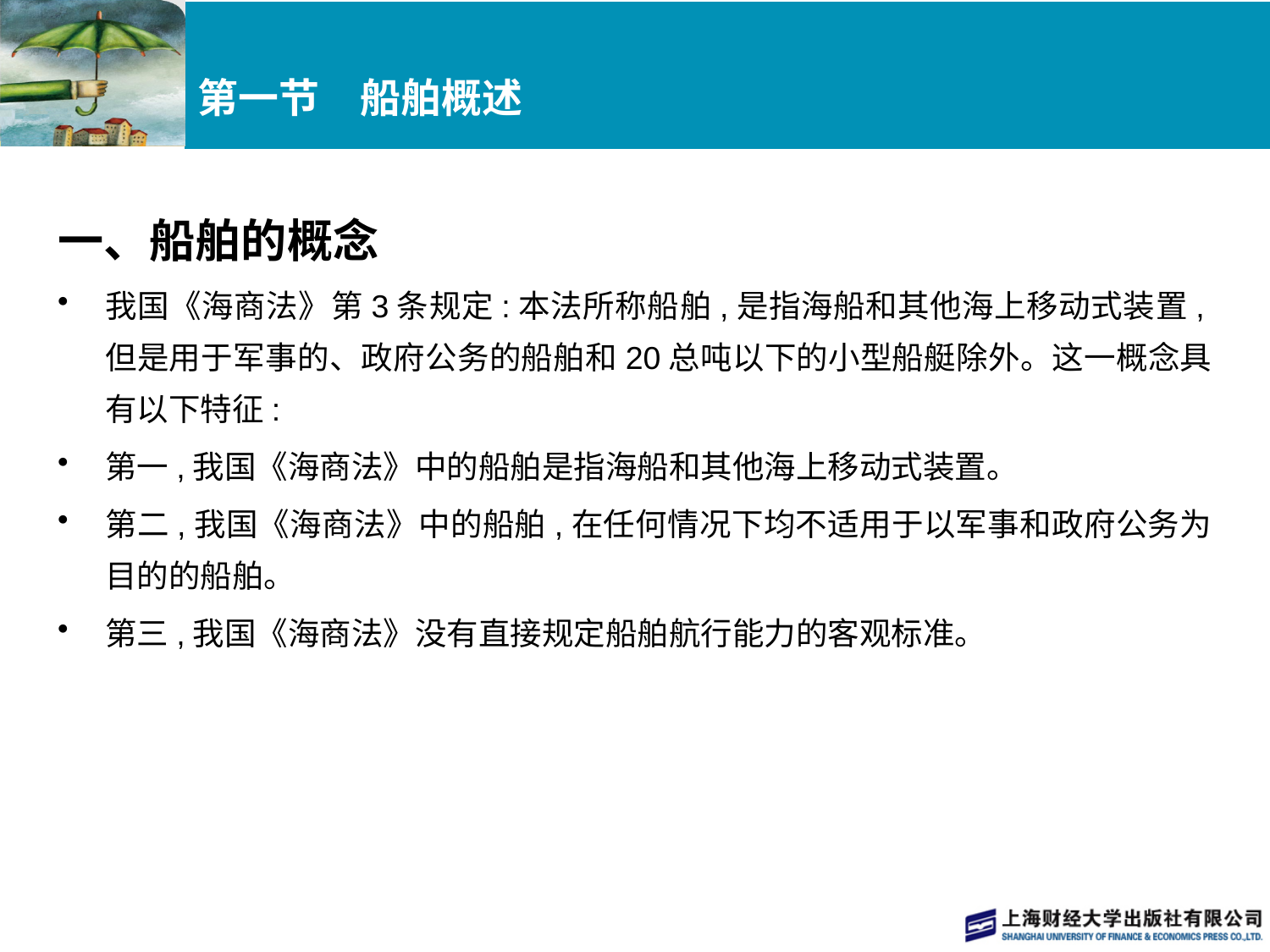

# 第一节　船舶概述
一、船舶的概念
我国《海商法》第3条规定:本法所称船舶,是指海船和其他海上移动式装置,但是用于军事的、政府公务的船舶和20总吨以下的小型船艇除外。这一概念具有以下特征:
第一,我国《海商法》中的船舶是指海船和其他海上移动式装置。
第二,我国《海商法》中的船舶,在任何情况下均不适用于以军事和政府公务为目的的船舶。
第三,我国《海商法》没有直接规定船舶航行能力的客观标准。